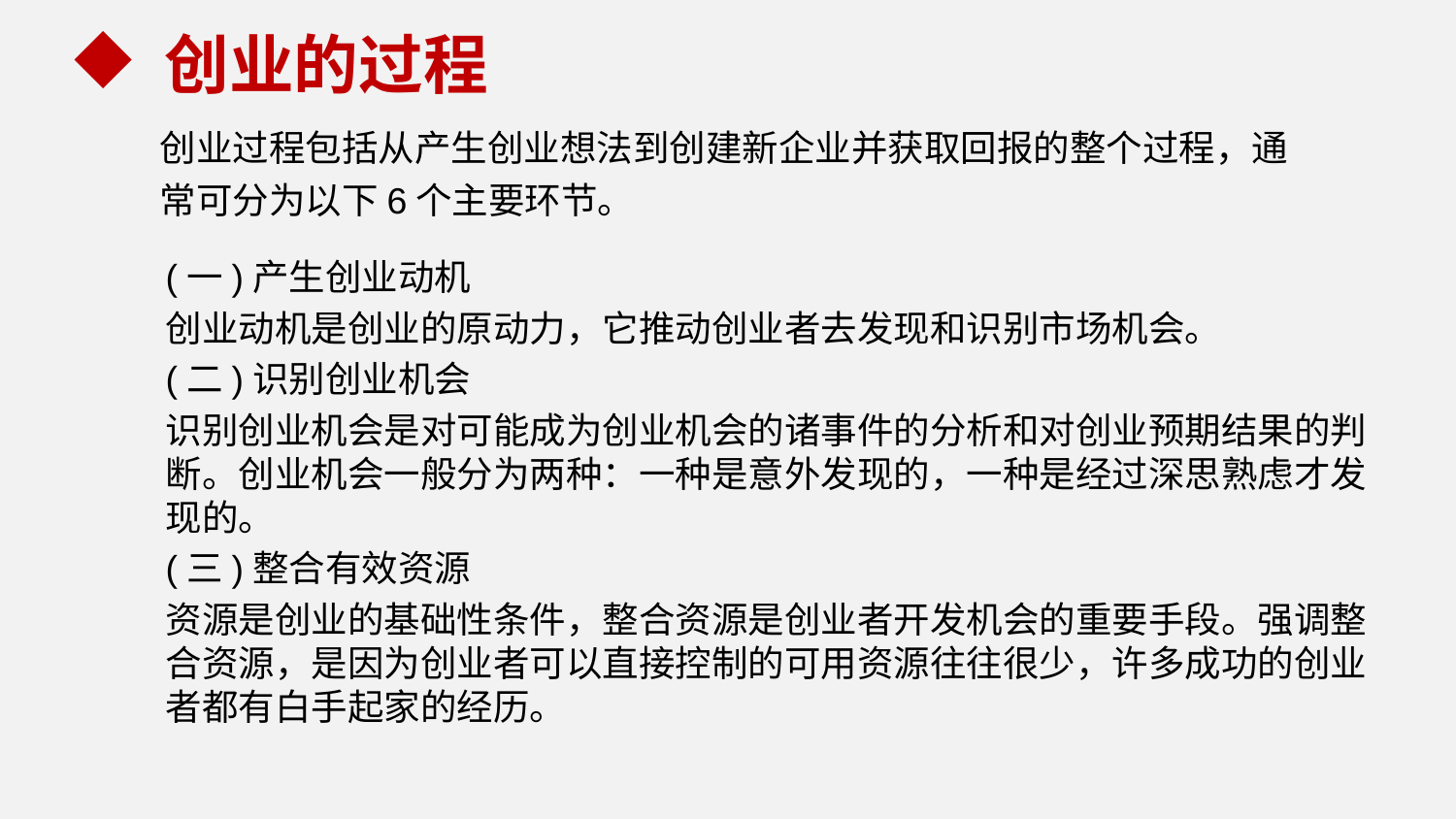

创业的过程
创业过程包括从产生创业想法到创建新企业并获取回报的整个过程，通常可分为以下6个主要环节。
(一)产生创业动机
创业动机是创业的原动力，它推动创业者去发现和识别市场机会。
(二)识别创业机会
识别创业机会是对可能成为创业机会的诸事件的分析和对创业预期结果的判断。创业机会一般分为两种：一种是意外发现的，一种是经过深思熟虑才发现的。
(三)整合有效资源
资源是创业的基础性条件，整合资源是创业者开发机会的重要手段。强调整合资源，是因为创业者可以直接控制的可用资源往往很少，许多成功的创业者都有白手起家的经历。